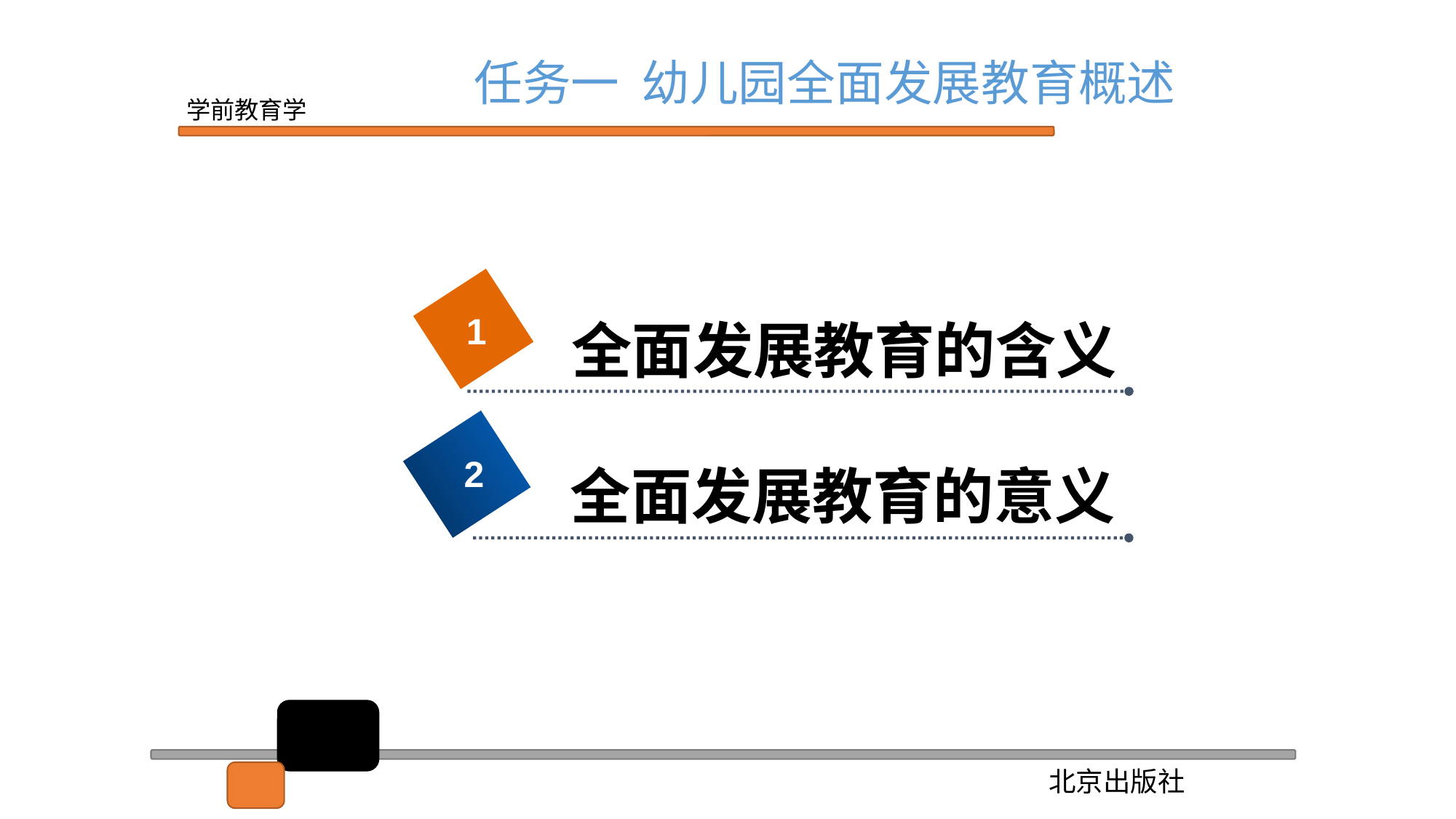

任务一  幼儿园全面发展教育概述

1
全面发展教育的含义

2
全面发展教育的意义
2